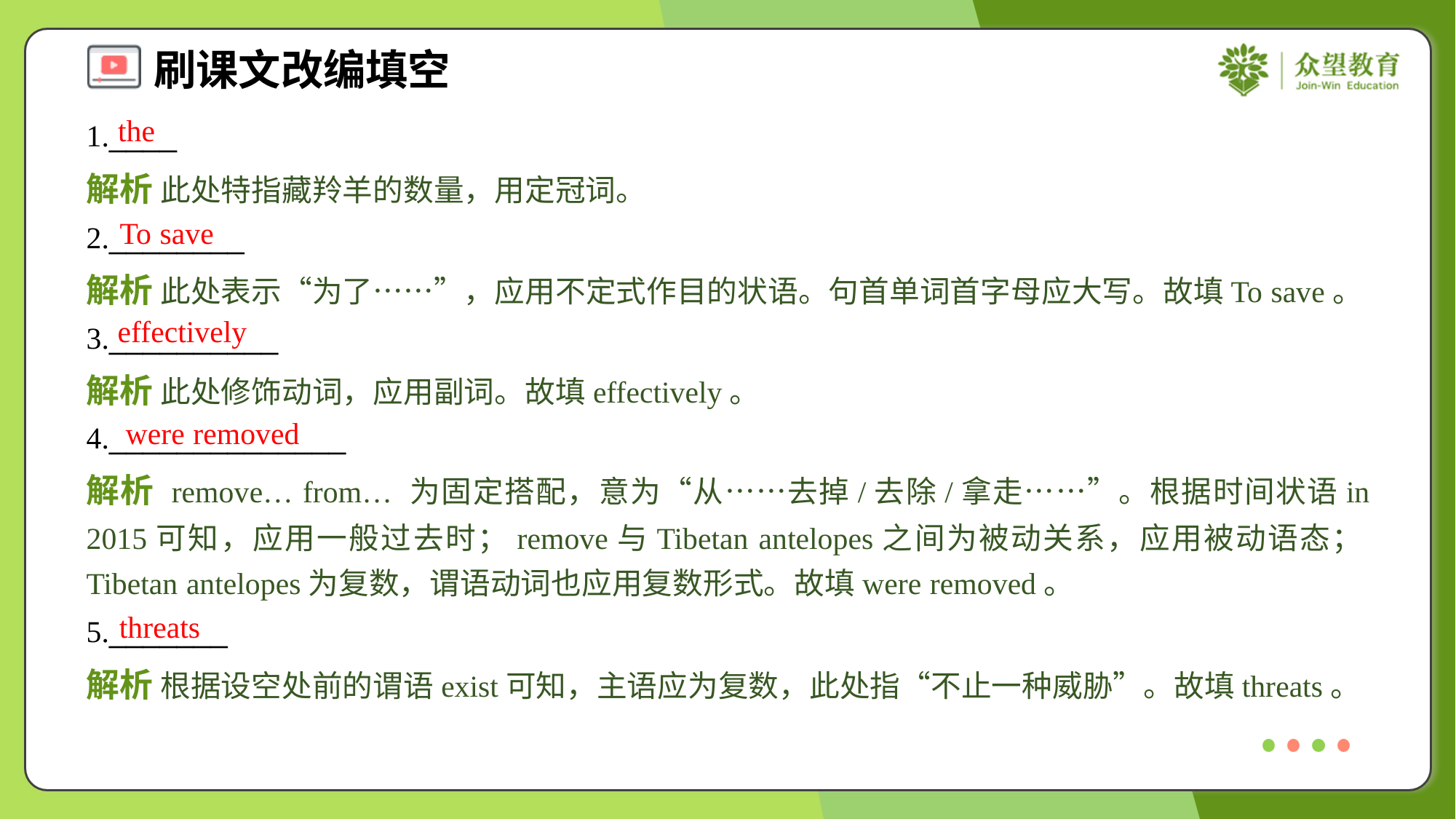

the
1.____
解析 此处特指藏羚羊的数量，用定冠词。
To save
2.________
解析 此处表示“为了……”，应用不定式作目的状语。句首单词首字母应大写。故填To save。
effectively
3.__________
解析 此处修饰动词，应用副词。故填effectively。
were removed
4.______________
解析 remove… from… 为固定搭配，意为“从……去掉/去除/拿走……”。根据时间状语in 2015可知，应用一般过去时；remove与Tibetan antelopes之间为被动关系，应用被动语态；Tibetan antelopes为复数，谓语动词也应用复数形式。故填were removed。
threats
5._______
解析 根据设空处前的谓语exist可知，主语应为复数，此处指“不止一种威胁”。故填threats。